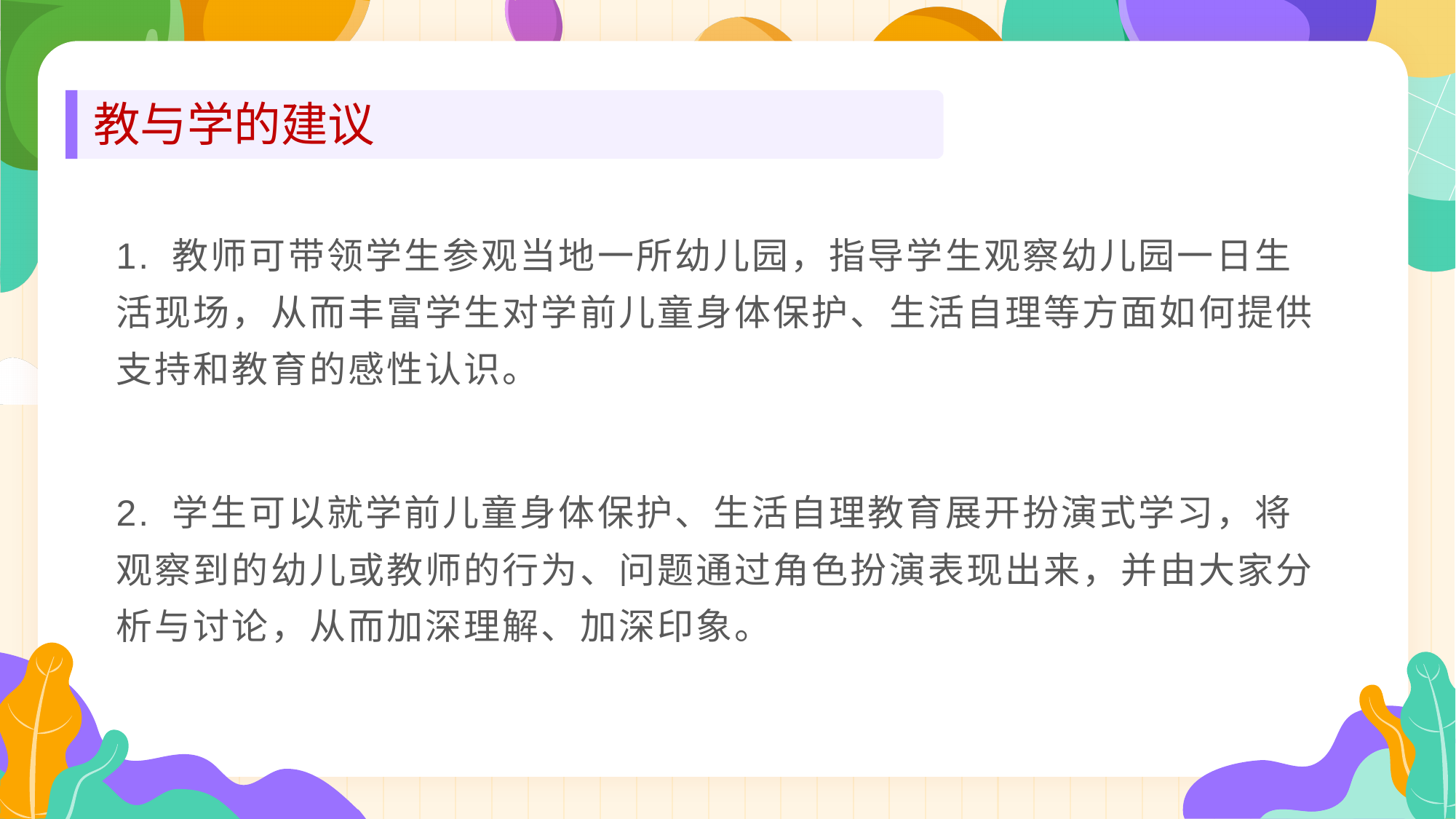

教与学的建议
1. 教师可带领学生参观当地一所幼儿园，指导学生观察幼儿园一日生活现场，从而丰富学生对学前儿童身体保护、生活自理等方面如何提供支持和教育的感性认识。

2. 学生可以就学前儿童身体保护、生活自理教育展开扮演式学习，将观察到的幼儿或教师的行为、问题通过角色扮演表现出来，并由大家分析与讨论，从而加深理解、加深印象。